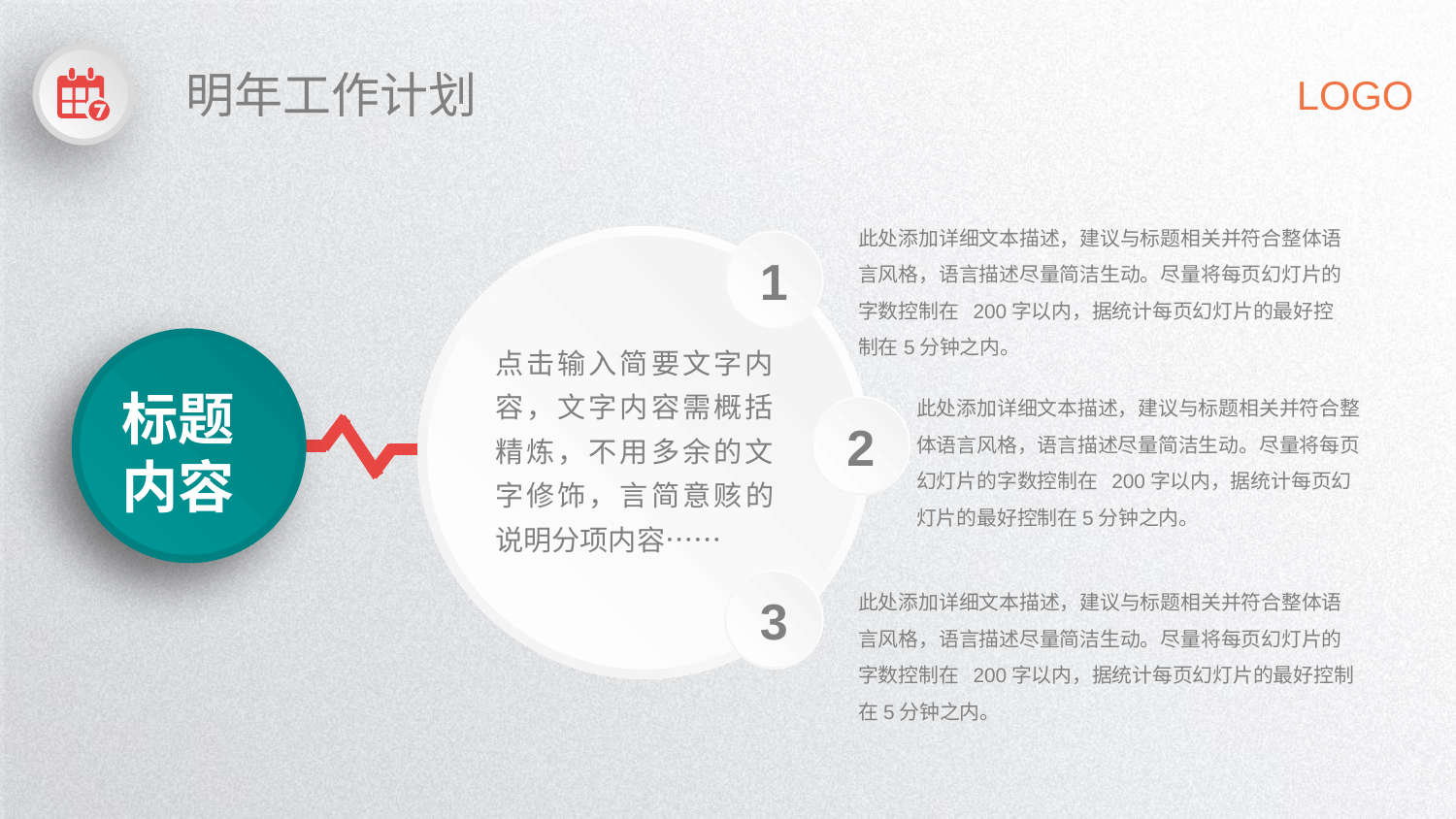

明年工作计划
LOGO
此处添加详细文本描述，建议与标题相关并符合整体语言风格，语言描述尽量简洁生动。尽量将每页幻灯片的字数控制在  200字以内，据统计每页幻灯片的最好控制在5分钟之内。

1

点击输入简要文字内容，文字内容需概括精炼，不用多余的文字修饰，言简意赅的说明分项内容……
标题内容
此处添加详细文本描述，建议与标题相关并符合整体语言风格，语言描述尽量简洁生动。尽量将每页幻灯片的字数控制在  200字以内，据统计每页幻灯片的最好控制在5分钟之内。

2

3
此处添加详细文本描述，建议与标题相关并符合整体语言风格，语言描述尽量简洁生动。尽量将每页幻灯片的字数控制在  200字以内，据统计每页幻灯片的最好控制在5分钟之内。